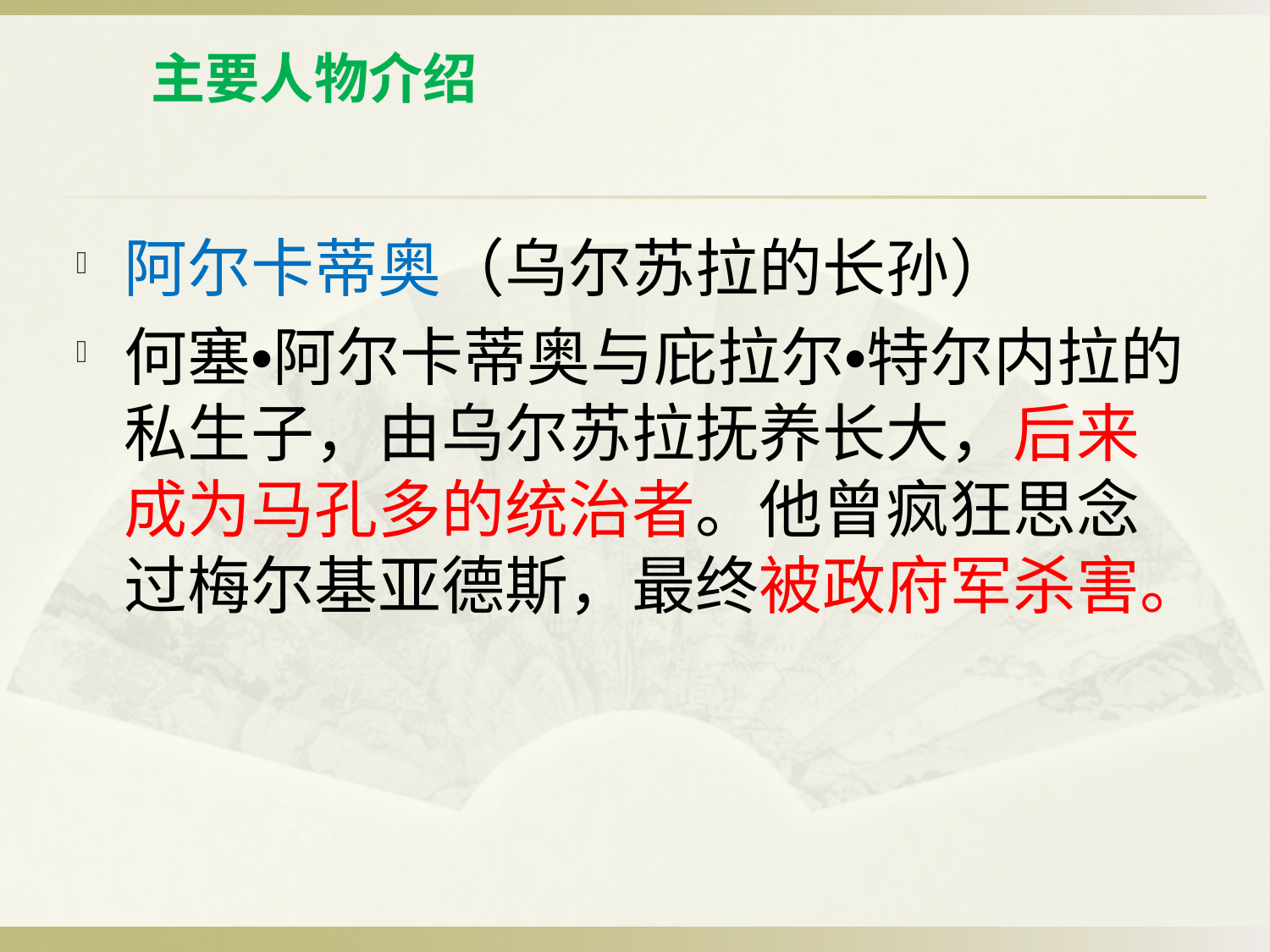

# 主要人物介绍
阿尔卡蒂奥（乌尔苏拉的长孙）
何塞•阿尔卡蒂奥与庇拉尔•特尔内拉的私生子，由乌尔苏拉抚养长大，后来成为马孔多的统治者。他曾疯狂思念过梅尔基亚德斯，最终被政府军杀害。